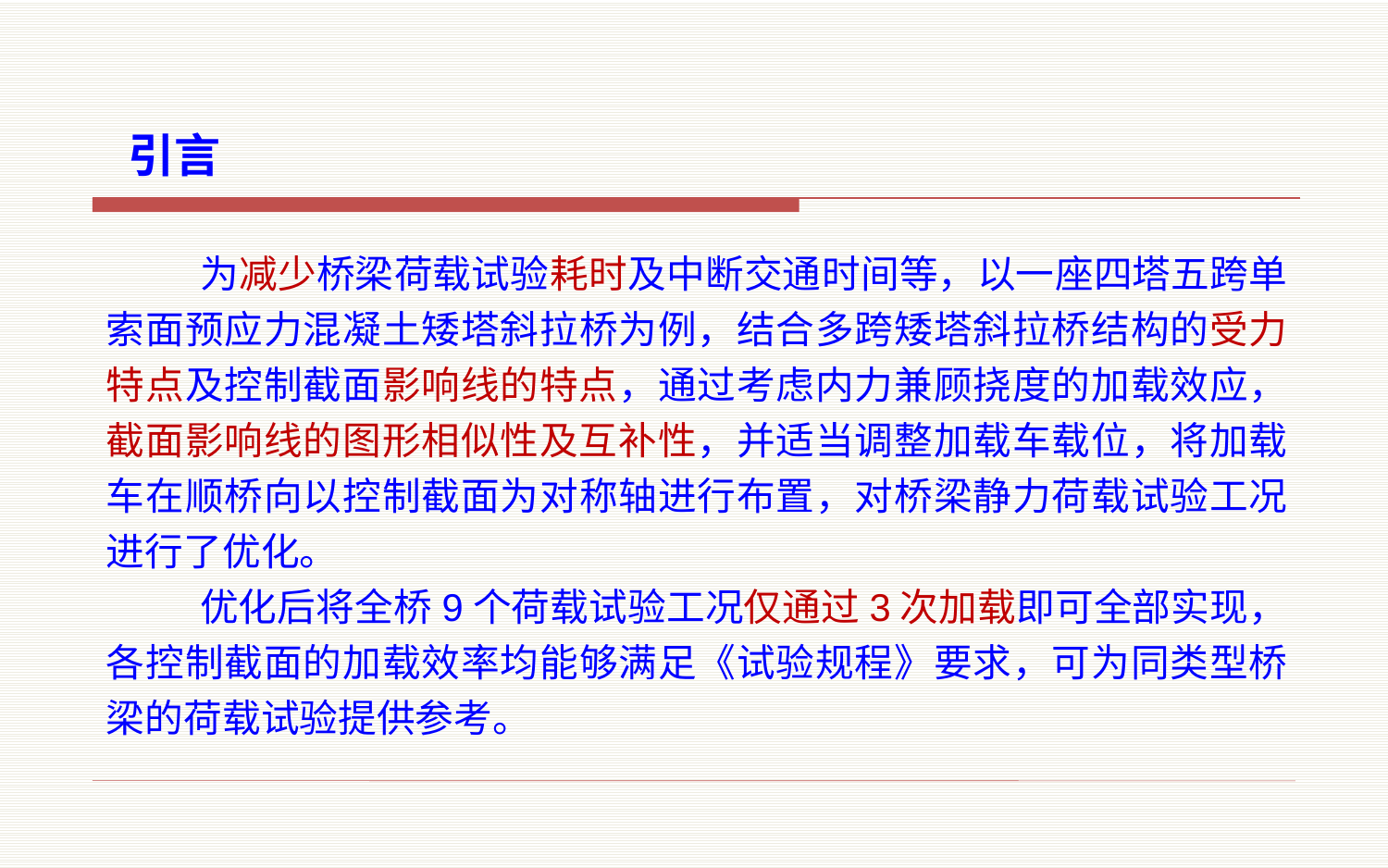

引言
为减少桥梁荷载试验耗时及中断交通时间等，以一座四塔五跨单索面预应力混凝土矮塔斜拉桥为例，结合多跨矮塔斜拉桥结构的受力特点及控制截面影响线的特点，通过考虑内力兼顾挠度的加载效应，截面影响线的图形相似性及互补性，并适当调整加载车载位，将加载车在顺桥向以控制截面为对称轴进行布置，对桥梁静力荷载试验工况进行了优化。
优化后将全桥9个荷载试验工况仅通过3次加载即可全部实现，各控制截面的加载效率均能够满足《试验规程》要求，可为同类型桥梁的荷载试验提供参考。